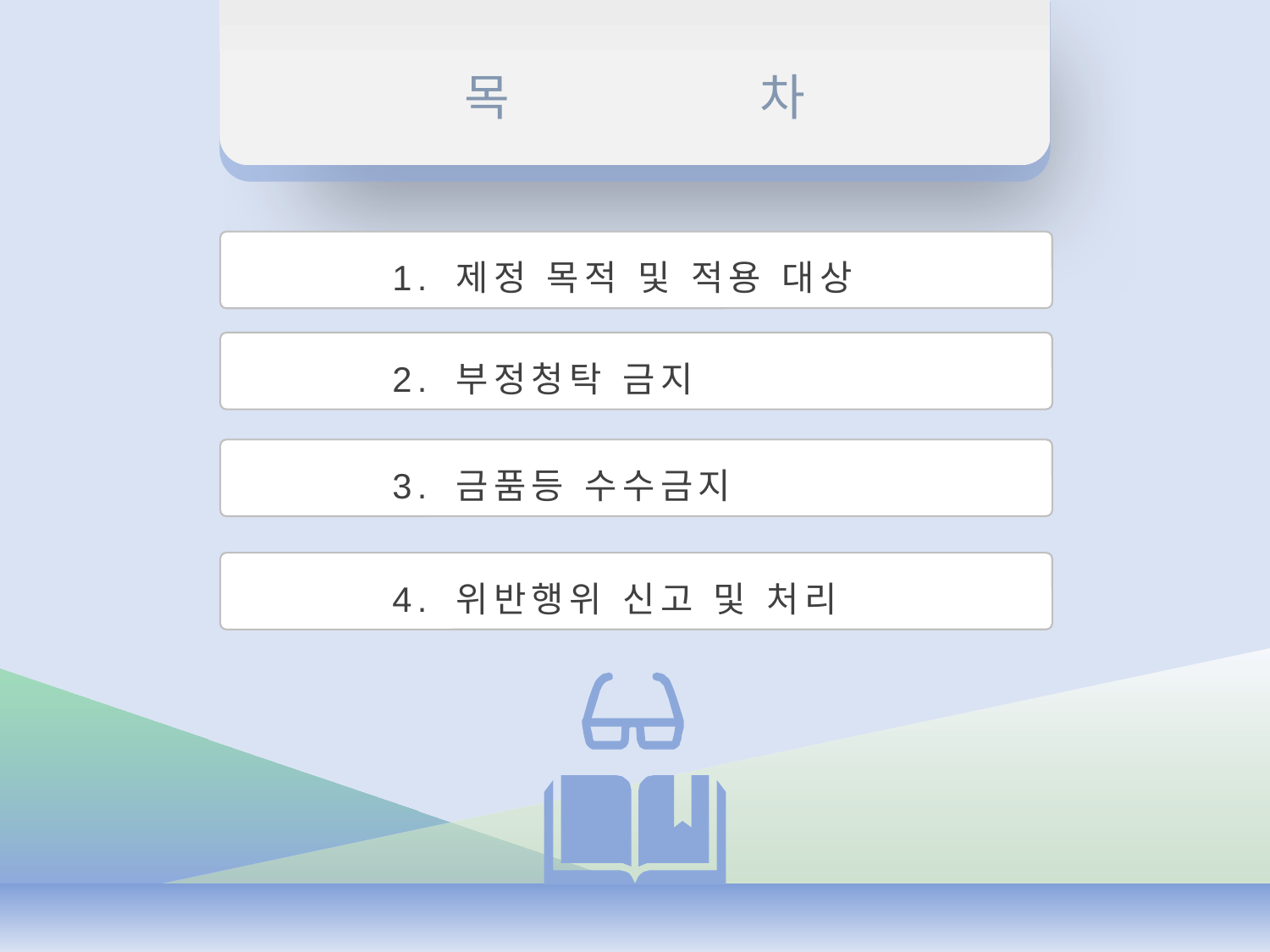

목                     차
1. 제정 목적 및 적용 대상

2. 부정청탁 금지

3. 금품등 수수금지

4. 위반행위 신고 및 처리